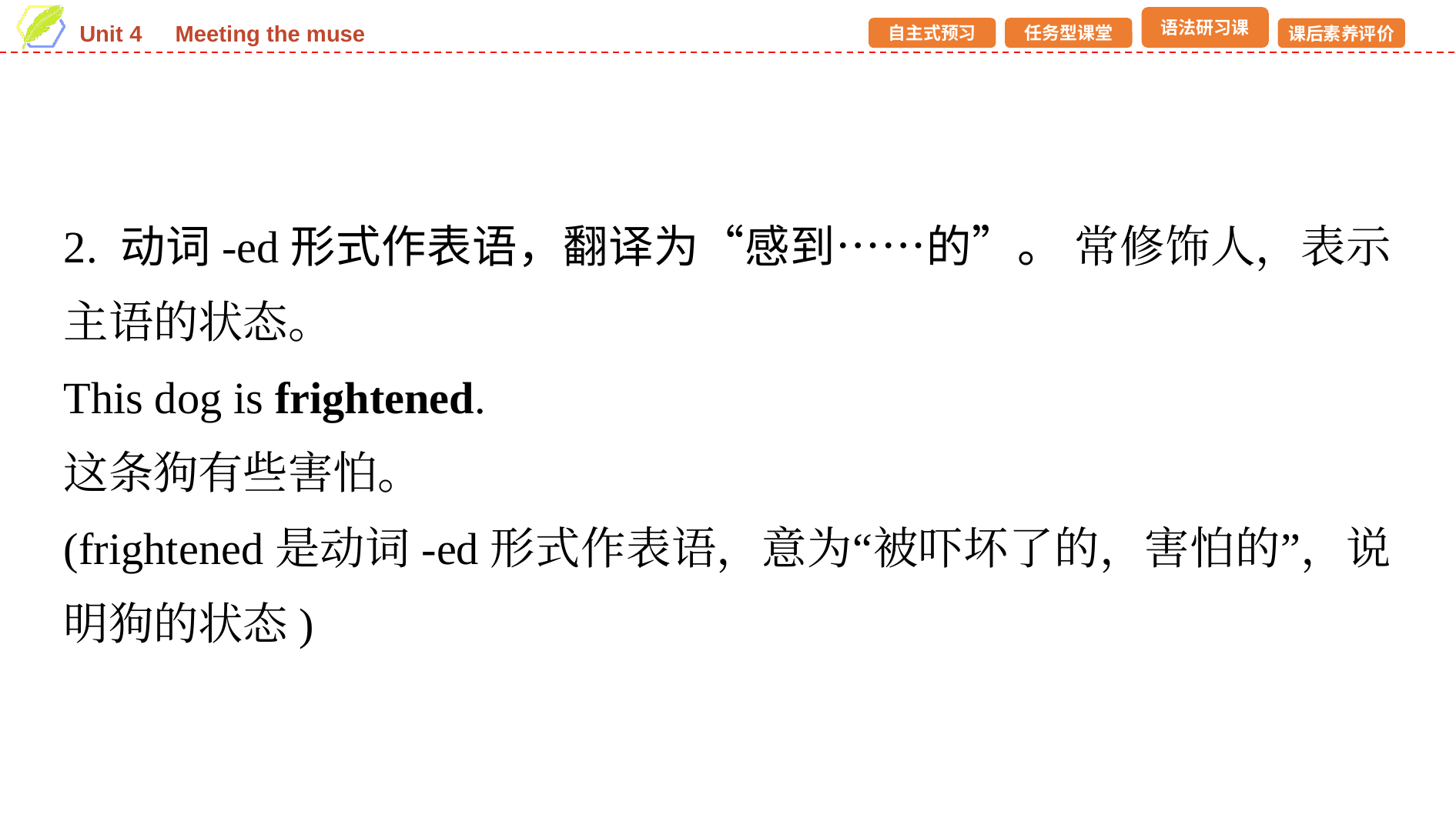

2. 动词-ed形式作表语，翻译为“感到……的”。 常修饰人，表示主语的状态。
This dog is frightened.
这条狗有些害怕。
(frightened是动词-ed形式作表语，意为“被吓坏了的，害怕的”，说明狗的状态)